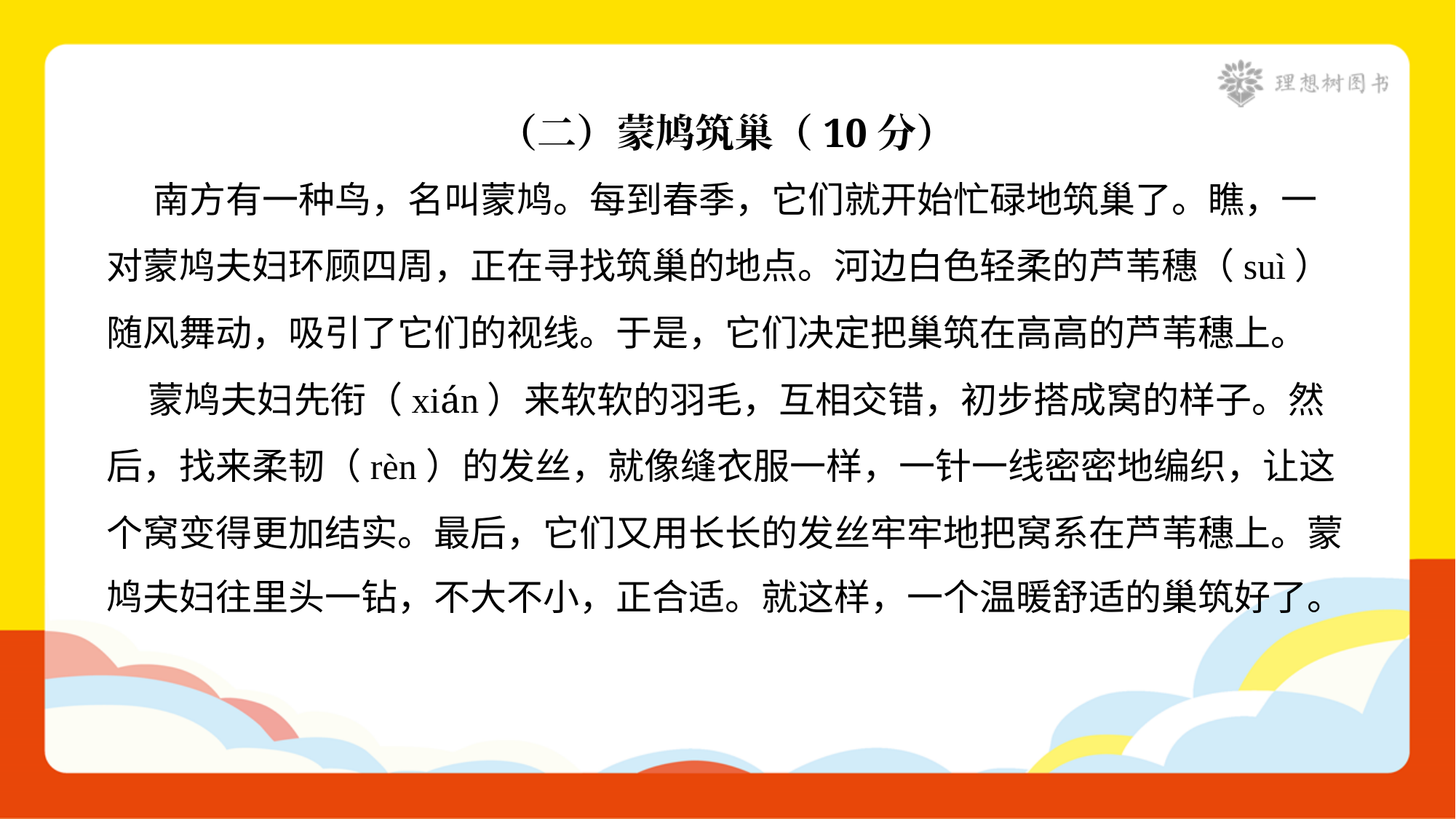

（二）蒙鸠筑巢（10分）
    南方有一种鸟，名叫蒙鸠。每到春季，它们就开始忙碌地筑巢了。瞧，一
对蒙鸠夫妇环顾四周，正在寻找筑巢的地点。河边白色轻柔的芦苇穗（suì）
随风舞动，吸引了它们的视线。于是，它们决定把巢筑在高高的芦苇穗上。
    蒙鸠夫妇先衔（xián）来软软的羽毛，互相交错，初步搭成窝的样子。然
后，找来柔韧（rèn）的发丝，就像缝衣服一样，一针一线密密地编织，让这
个窝变得更加结实。最后，它们又用长长的发丝牢牢地把窝系在芦苇穗上。蒙
鸠夫妇往里头一钻，不大不小，正合适。就这样，一个温暖舒适的巢筑好了。